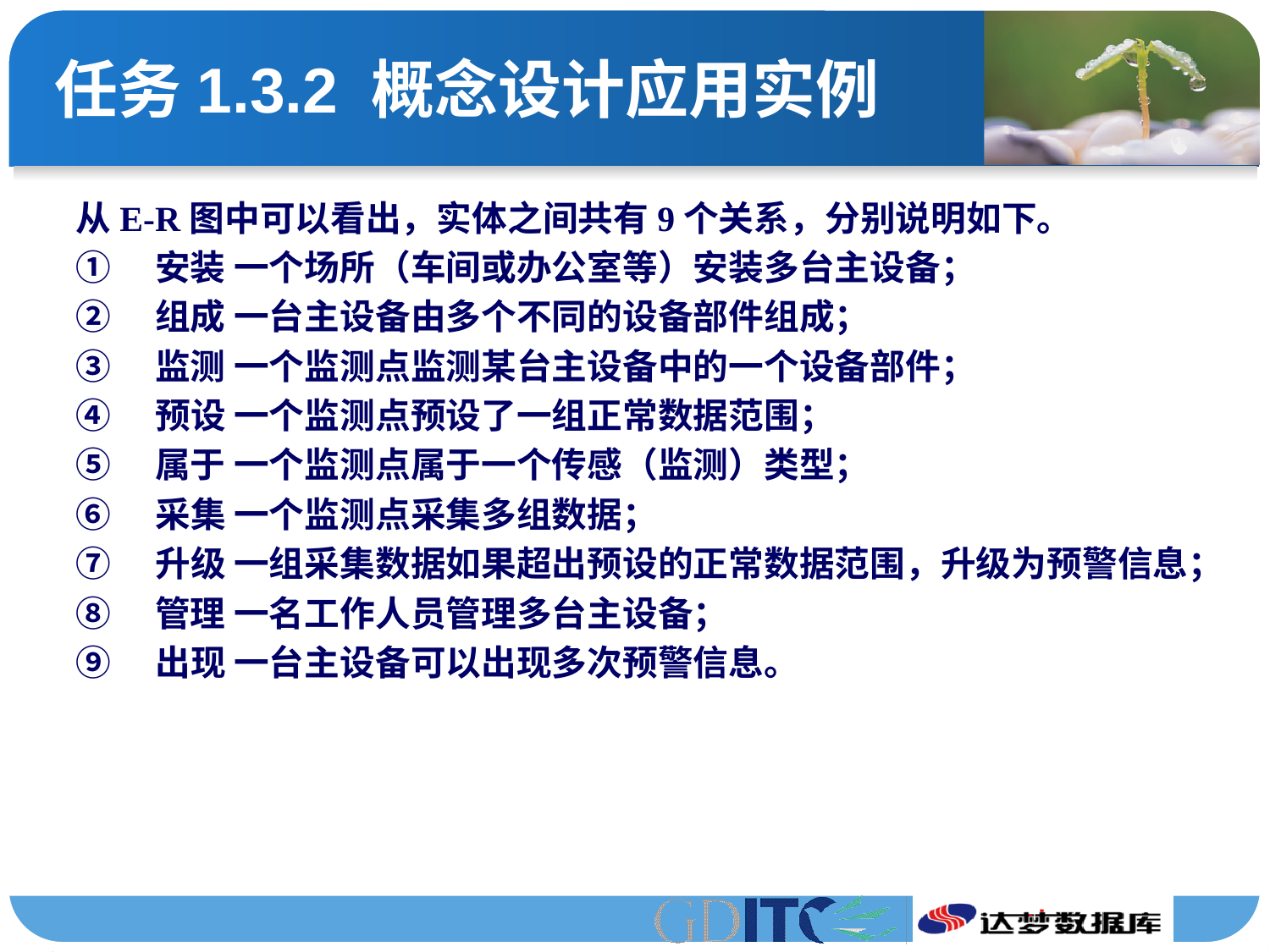

# 任务1.3.2 概念设计应用实例
从E-R图中可以看出，实体之间共有9个关系，分别说明如下。
①　安装 一个场所（车间或办公室等）安装多台主设备；
②　组成 一台主设备由多个不同的设备部件组成；
③　监测 一个监测点监测某台主设备中的一个设备部件；
④　预设 一个监测点预设了一组正常数据范围；
⑤　属于 一个监测点属于一个传感（监测）类型；
⑥　采集 一个监测点采集多组数据；
⑦　升级 一组采集数据如果超出预设的正常数据范围，升级为预警信息；
⑧　管理 一名工作人员管理多台主设备；
⑨　出现 一台主设备可以出现多次预警信息。